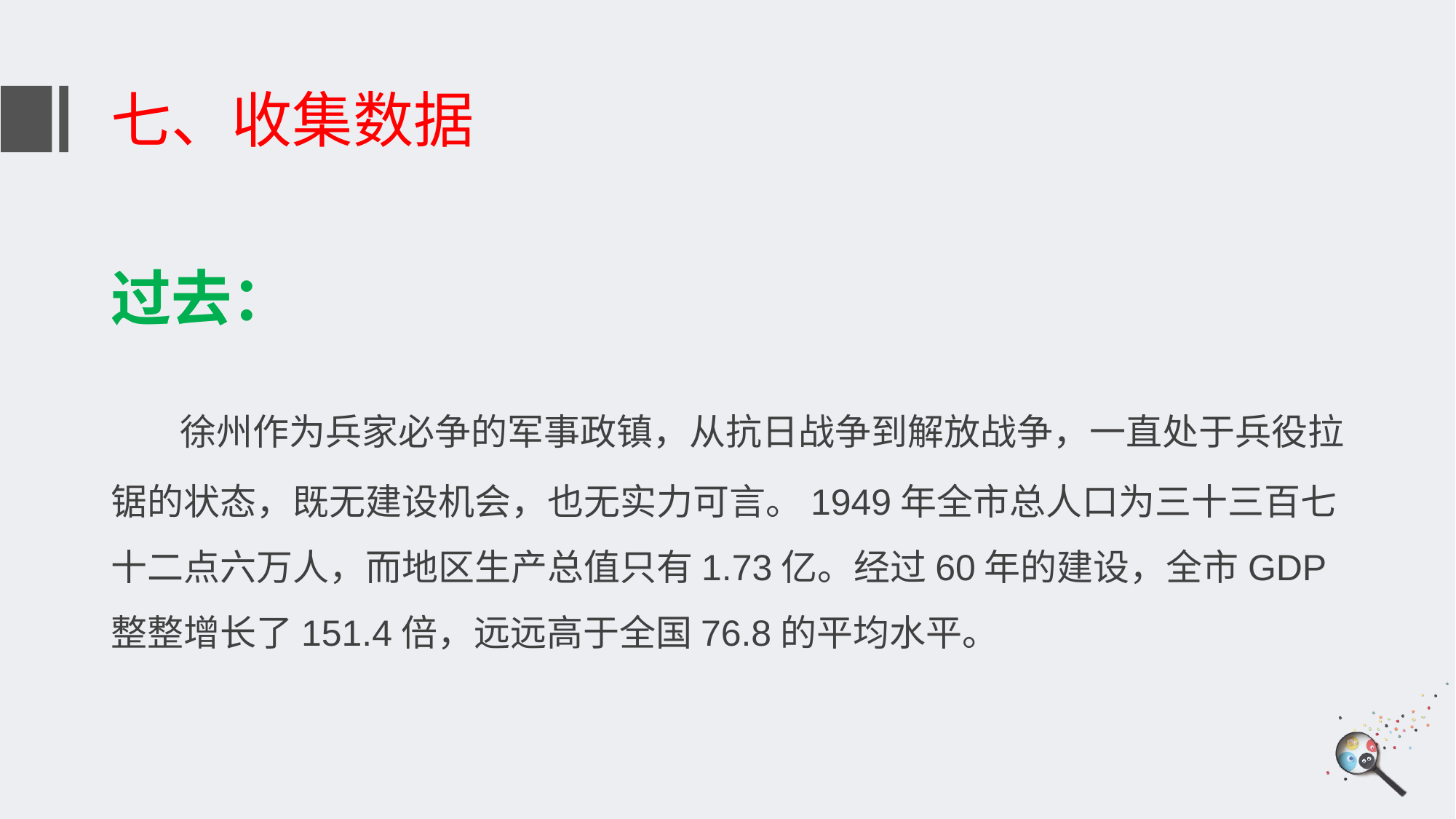

# 七、收集数据
过去：
    徐州作为兵家必争的军事政镇，从抗日战争到解放战争，一直处于兵役拉锯的状态，既无建设机会，也无实力可言。1949年全市总人口为三十三百七十二点六万人，而地区生产总值只有1.73亿。经过60年的建设，全市GDP整整增长了151.4倍，远远高于全国76.8的平均水平。